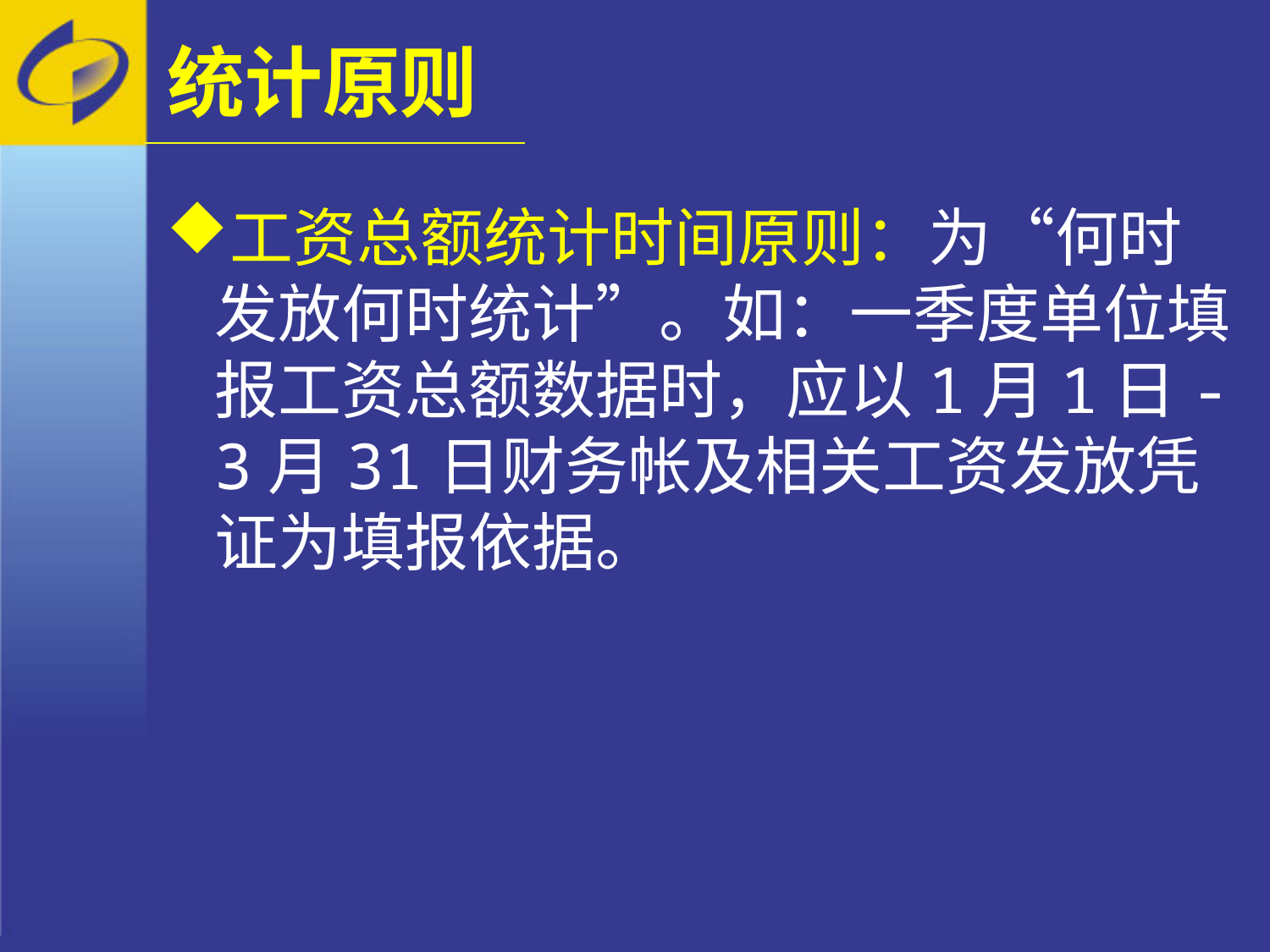

统计原则
工资总额统计时间原则：为“何时发放何时统计”。如：一季度单位填报工资总额数据时，应以1月1日-3月31日财务帐及相关工资发放凭证为填报依据。